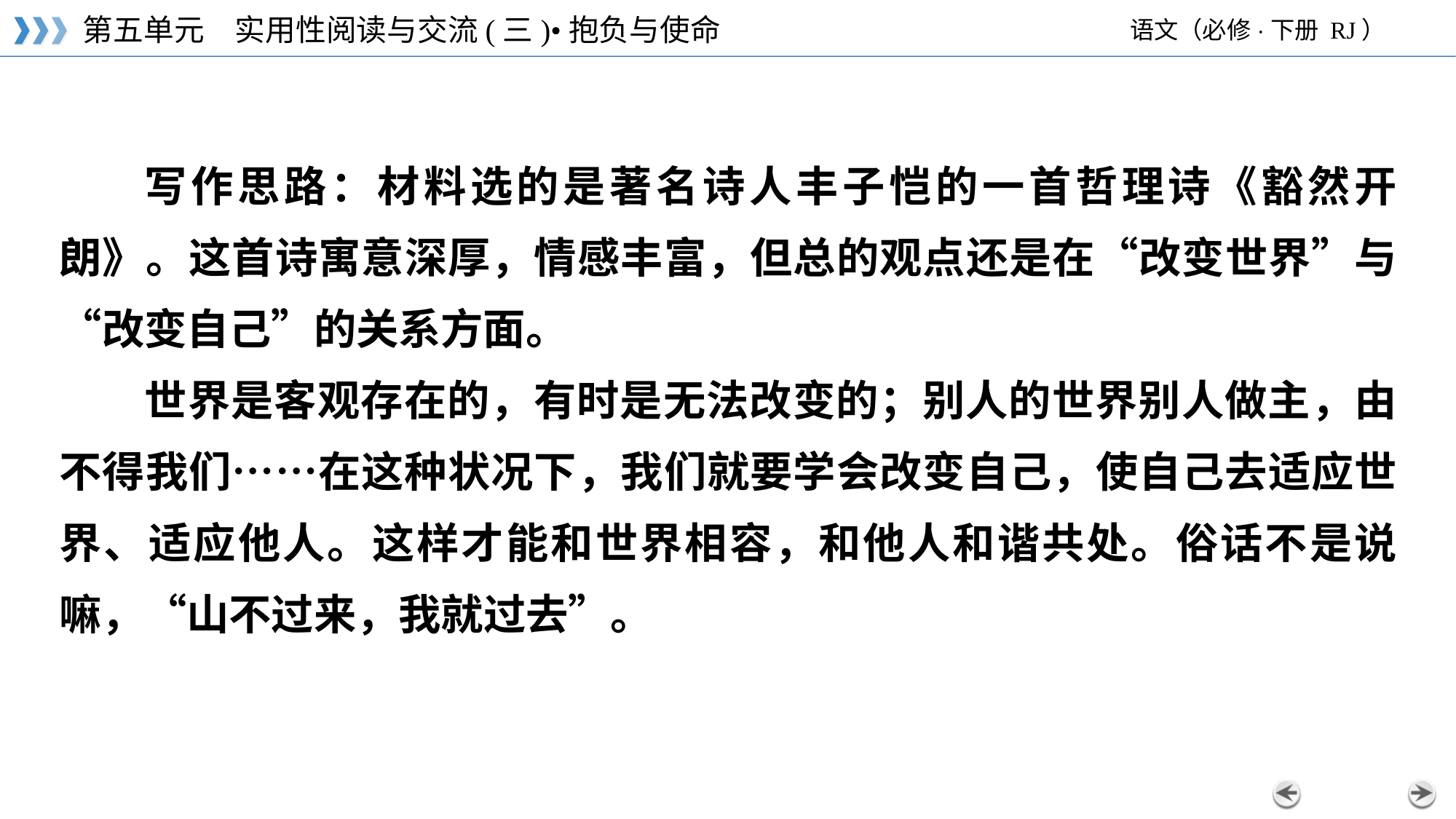

写作思路：材料选的是著名诗人丰子恺的一首哲理诗《豁然开朗》。这首诗寓意深厚，情感丰富，但总的观点还是在“改变世界”与“改变自己”的关系方面。
世界是客观存在的，有时是无法改变的；别人的世界别人做主，由不得我们……在这种状况下，我们就要学会改变自己，使自己去适应世界、适应他人。这样才能和世界相容，和他人和谐共处。俗话不是说嘛，“山不过来，我就过去”。